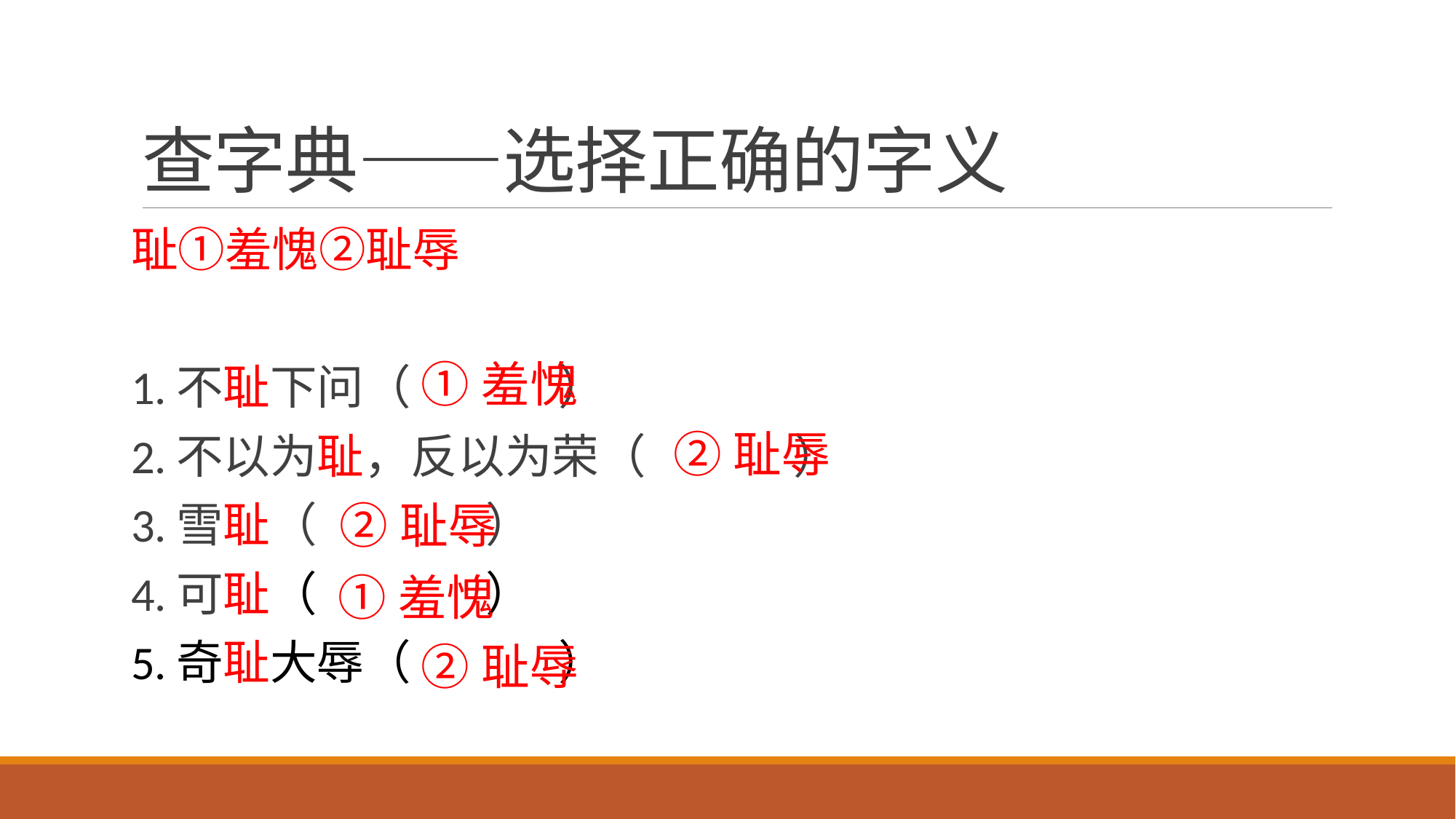

# 查字典——选择正确的字义
耻①羞愧②耻辱

1.不耻下问（              ）
2.不以为耻，反以为荣（              ）
3.雪耻（                ）
4.可耻（                ）
5.奇耻大辱（              ）

①羞愧
②耻辱
②耻辱
①羞愧
②耻辱